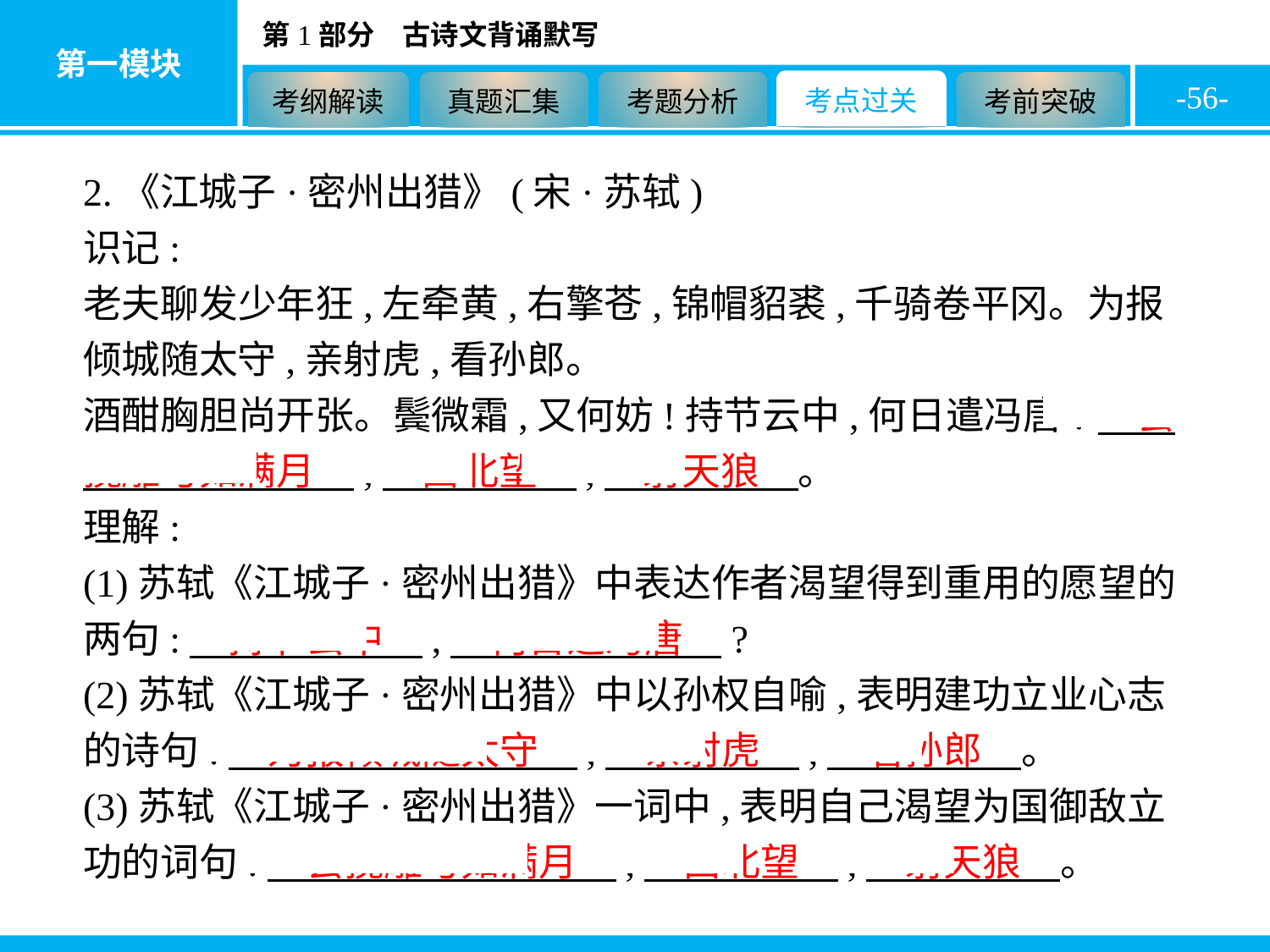

-56-
2.《江城子·密州出猎》(宋·苏轼)
识记:
老夫聊发少年狂,左牵黄,右擎苍,锦帽貂裘,千骑卷平冈。为报倾城随太守,亲射虎,看孙郎。
酒酣胸胆尚开张。鬓微霜,又何妨!持节云中,何日遣冯唐?　会挽雕弓如满月　,　西北望　,　射天狼　。
理解:
(1)苏轼《江城子·密州出猎》中表达作者渴望得到重用的愿望的两句:　持节云中　,　何日遣冯唐　?
(2)苏轼《江城子·密州出猎》中以孙权自喻,表明建功立业心志的诗句:　为报倾城随太守　,　亲射虎　,　看孙郎　。
(3)苏轼《江城子·密州出猎》一词中,表明自己渴望为国御敌立功的词句:　会挽雕弓如满月　,　西北望　,　射天狼　。